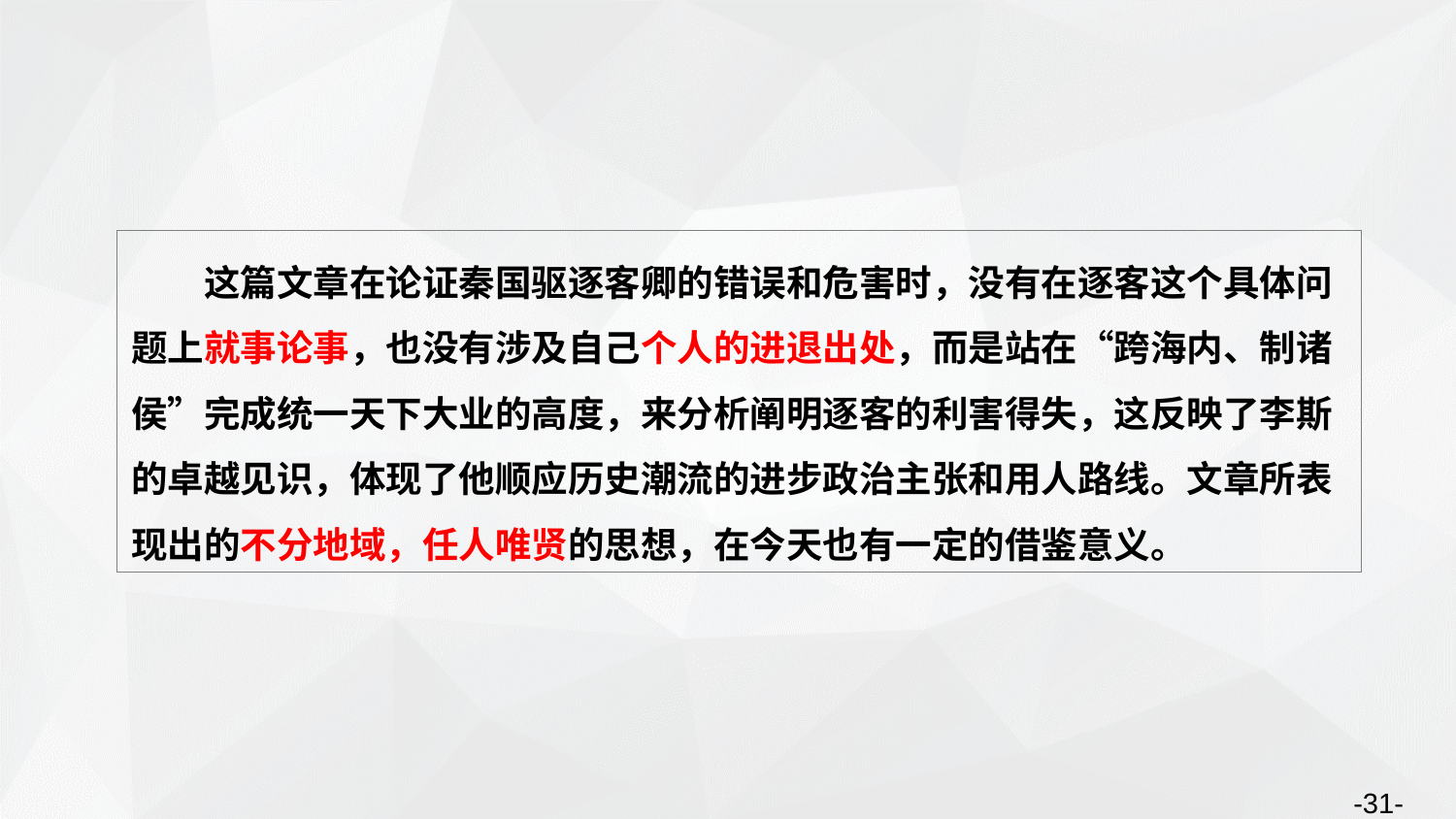

这篇文章在论证秦国驱逐客卿的错误和危害时，没有在逐客这个具体问题上就事论事，也没有涉及自己个人的进退出处，而是站在“跨海内、制诸侯”完成统一天下大业的高度，来分析阐明逐客的利害得失，这反映了李斯的卓越见识，体现了他顺应历史潮流的进步政治主张和用人路线。文章所表现出的不分地域，任人唯贤的思想，在今天也有一定的借鉴意义。
-31-